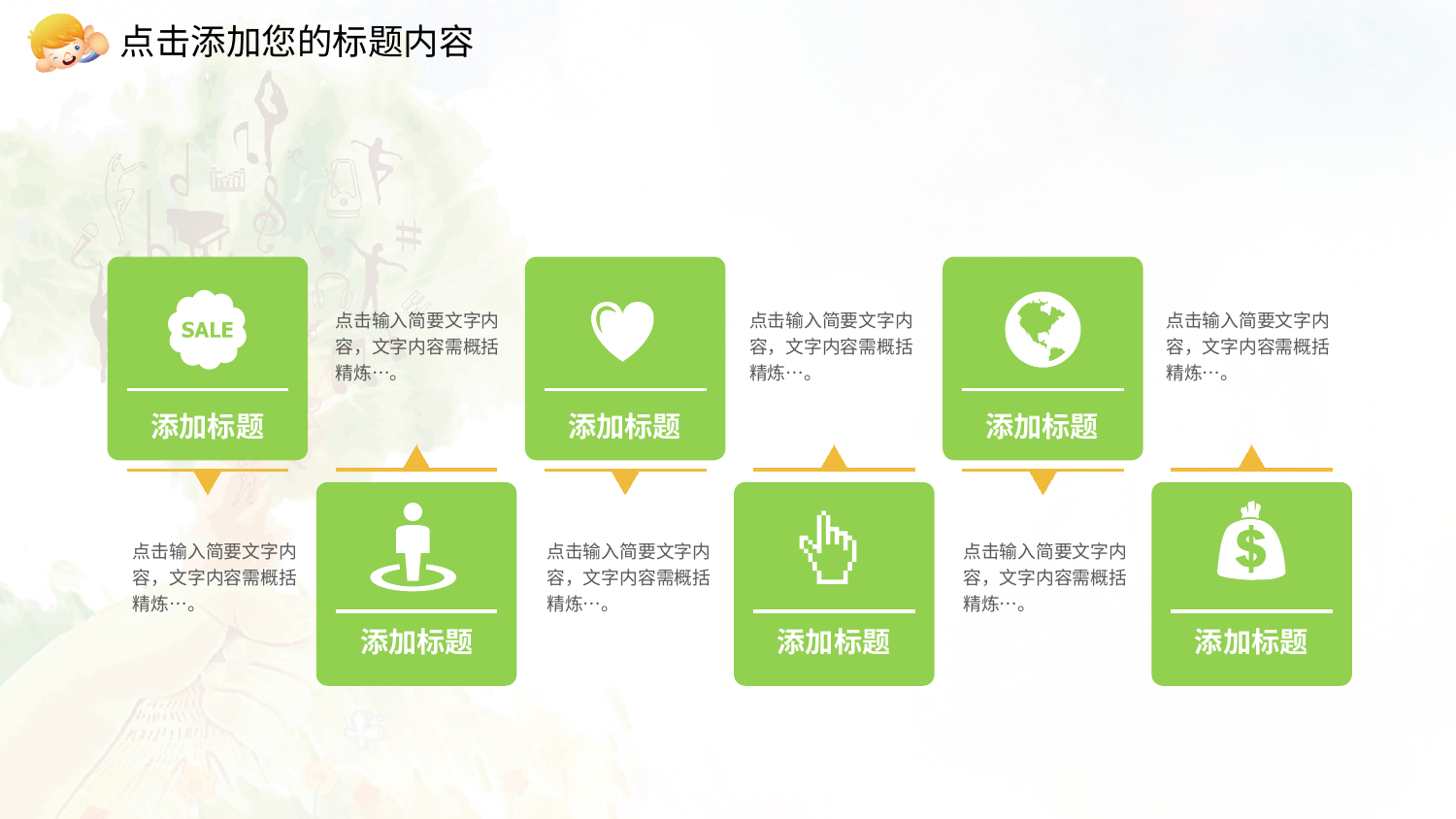

点击添加您的标题内容

点击输入简要文字内容，文字内容需概括精炼…。
点击输入简要文字内容，文字内容需概括精炼…。
点击输入简要文字内容，文字内容需概括精炼…。
添加标题
添加标题
添加标题

点击输入简要文字内容，文字内容需概括精炼…。
点击输入简要文字内容，文字内容需概括精炼…。
点击输入简要文字内容，文字内容需概括精炼…。
添加标题
添加标题
添加标题